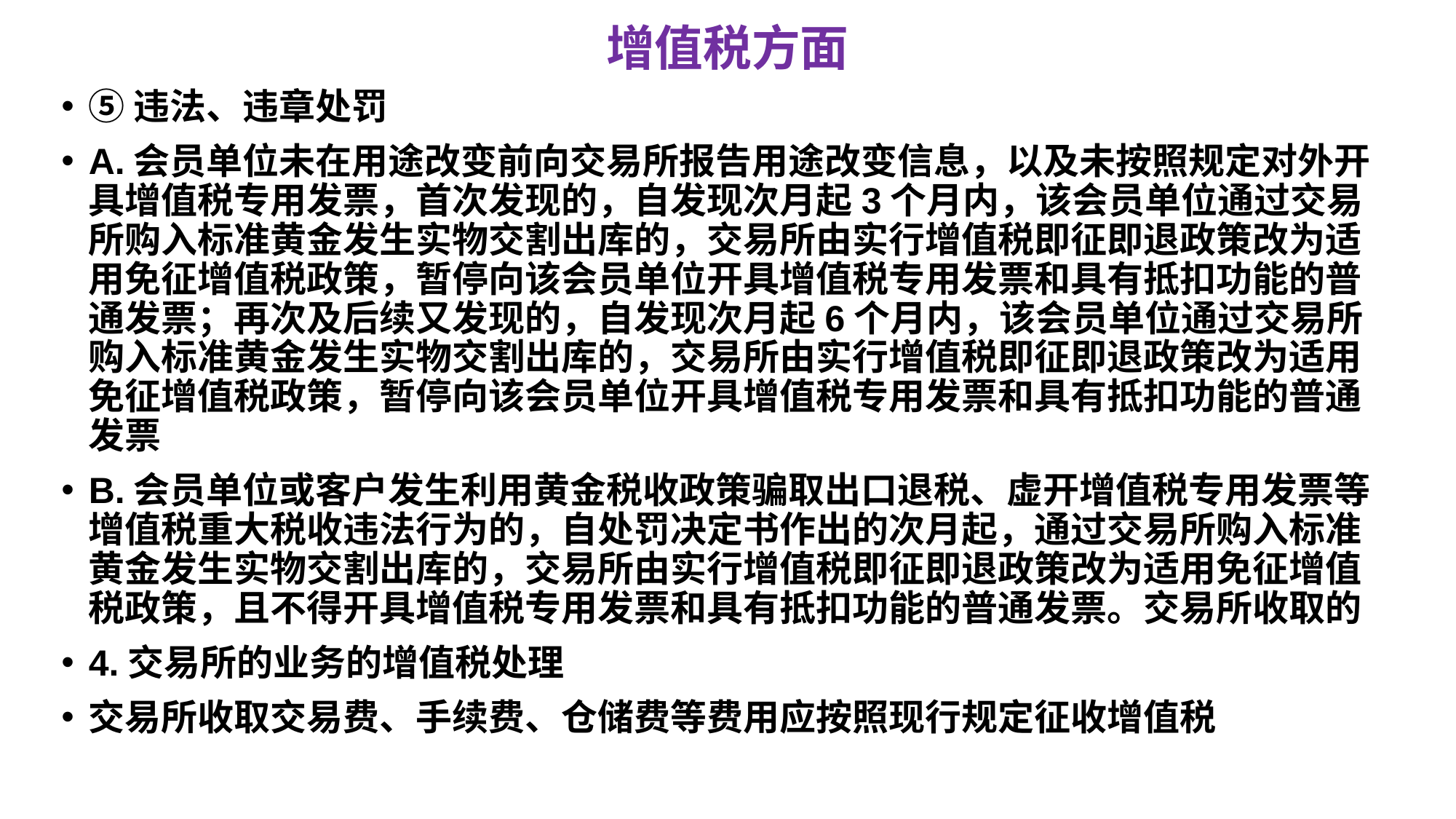

# 增值税方面
⑤违法、违章处罚
A.会员单位未在用途改变前向交易所报告用途改变信息，以及未按照规定对外开具增值税专用发票，首次发现的，自发现次月起3个月内，该会员单位通过交易所购入标准黄金发生实物交割出库的，交易所由实行增值税即征即退政策改为适用免征增值税政策，暂停向该会员单位开具增值税专用发票和具有抵扣功能的普通发票；再次及后续又发现的，自发现次月起6个月内，该会员单位通过交易所购入标准黄金发生实物交割出库的，交易所由实行增值税即征即退政策改为适用免征增值税政策，暂停向该会员单位开具增值税专用发票和具有抵扣功能的普通发票
B.会员单位或客户发生利用黄金税收政策骗取出口退税、虚开增值税专用发票等增值税重大税收违法行为的，自处罚决定书作出的次月起，通过交易所购入标准黄金发生实物交割出库的，交易所由实行增值税即征即退政策改为适用免征增值税政策，且不得开具增值税专用发票和具有抵扣功能的普通发票。交易所收取的
4.交易所的业务的增值税处理
交易所收取交易费、手续费、仓储费等费用应按照现行规定征收增值税